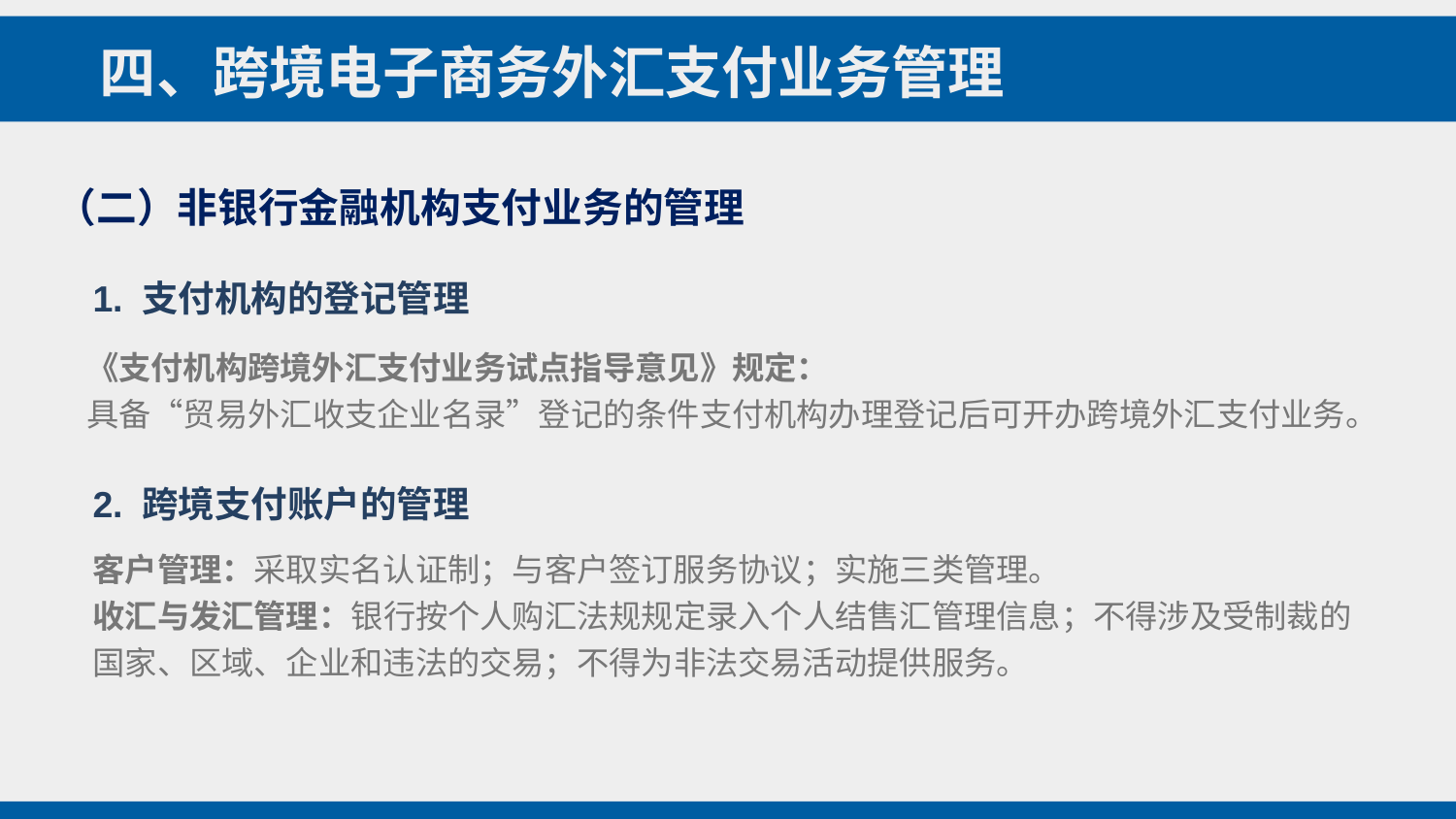

四、跨境电子商务外汇支付业务管理
（二）非银行金融机构支付业务的管理
1. 支付机构的登记管理
《支付机构跨境外汇支付业务试点指导意见》规定：
具备“贸易外汇收支企业名录”登记的条件支付机构办理登记后可开办跨境外汇支付业务。
2. 跨境支付账户的管理
客户管理：采取实名认证制；与客户签订服务协议；实施三类管理。
收汇与发汇管理：银行按个人购汇法规规定录入个人结售汇管理信息；不得涉及受制裁的国家、区域、企业和违法的交易；不得为非法交易活动提供服务。